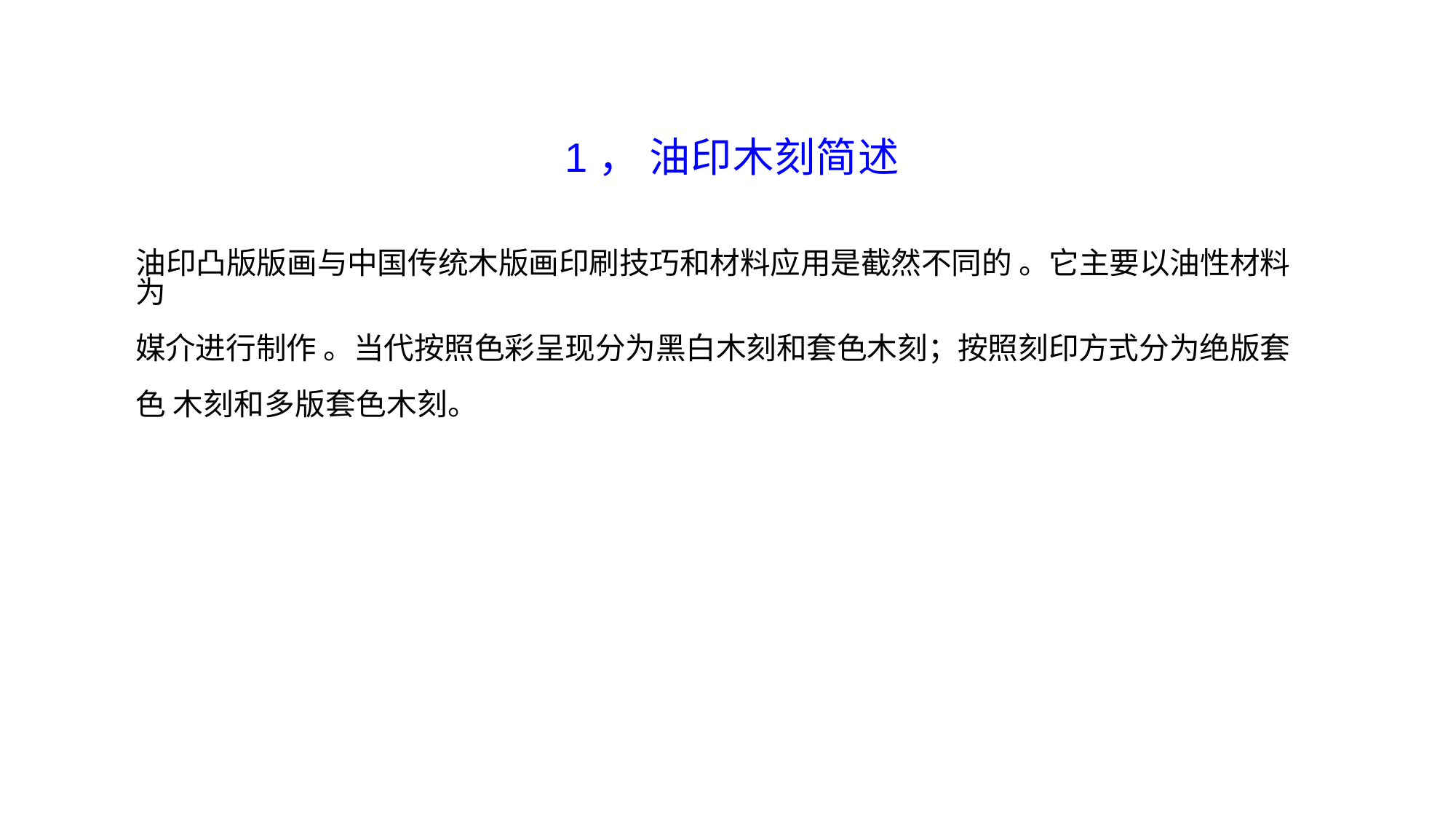

1， 油印木刻简述

油印凸版版画与中国传统木版画印刷技巧和材料应用是截然不同的 。它主要以油性材料为
媒介进行制作 。当代按照色彩呈现分为黑白木刻和套色木刻；按照刻印方式分为绝版套色 木刻和多版套色木刻。